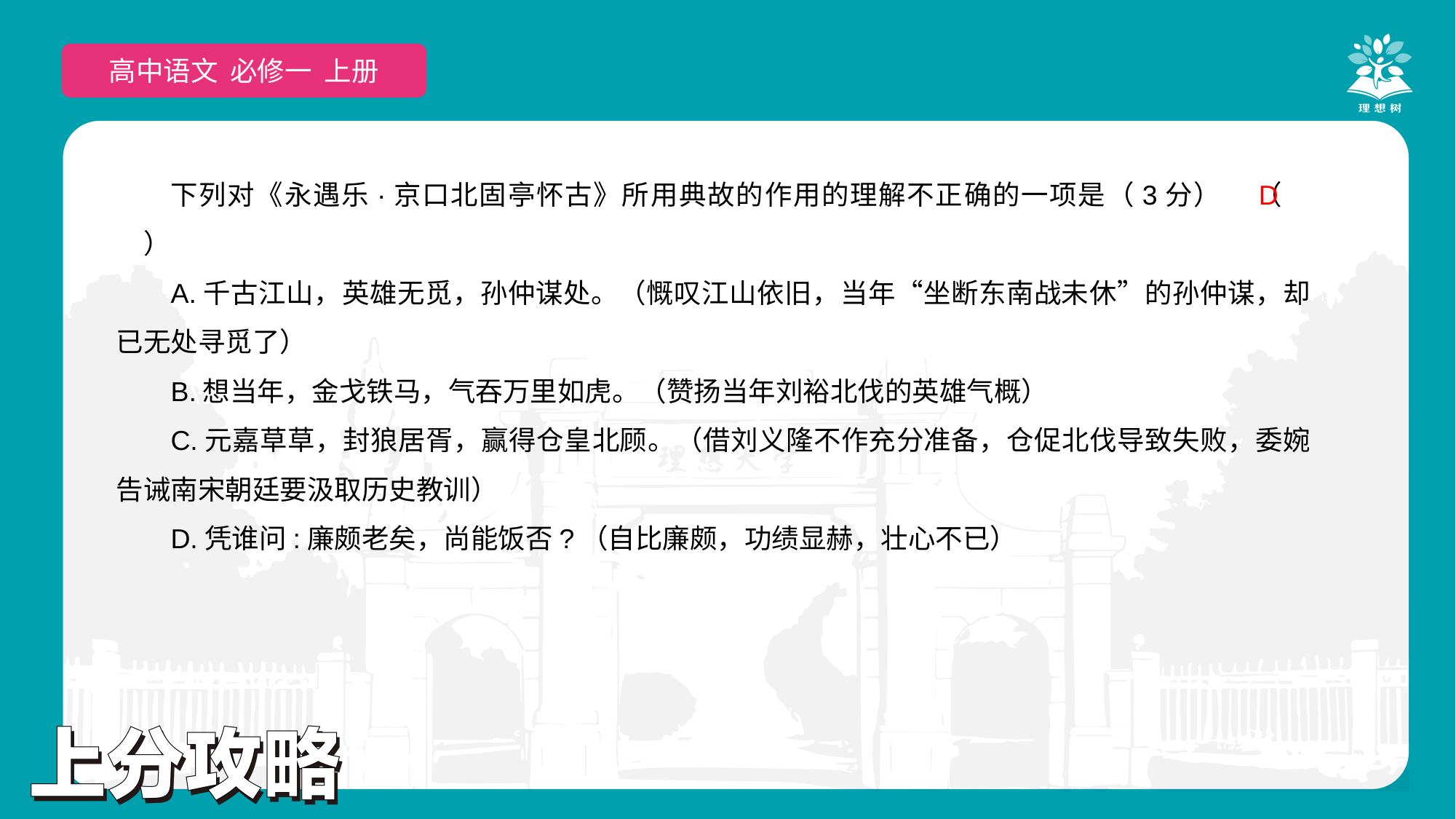

高中语文  必修一  上册
下列对《永遇乐·京口北固亭怀古》所用典故的作用的理解不正确的一项是（3分）	（　　）
A.千古江山，英雄无觅，孙仲谋处。（慨叹江山依旧，当年“坐断东南战未休”的孙仲谋，却已无处寻觅了）
B.想当年，金戈铁马，气吞万里如虎。（赞扬当年刘裕北伐的英雄气概）
C.元嘉草草，封狼居胥，赢得仓皇北顾。（借刘义隆不作充分准备，仓促北伐导致失败，委婉告诫南宋朝廷要汲取历史教训）
D.凭谁问:廉颇老矣，尚能饭否?（自比廉颇，功绩显赫，壮心不已）
D